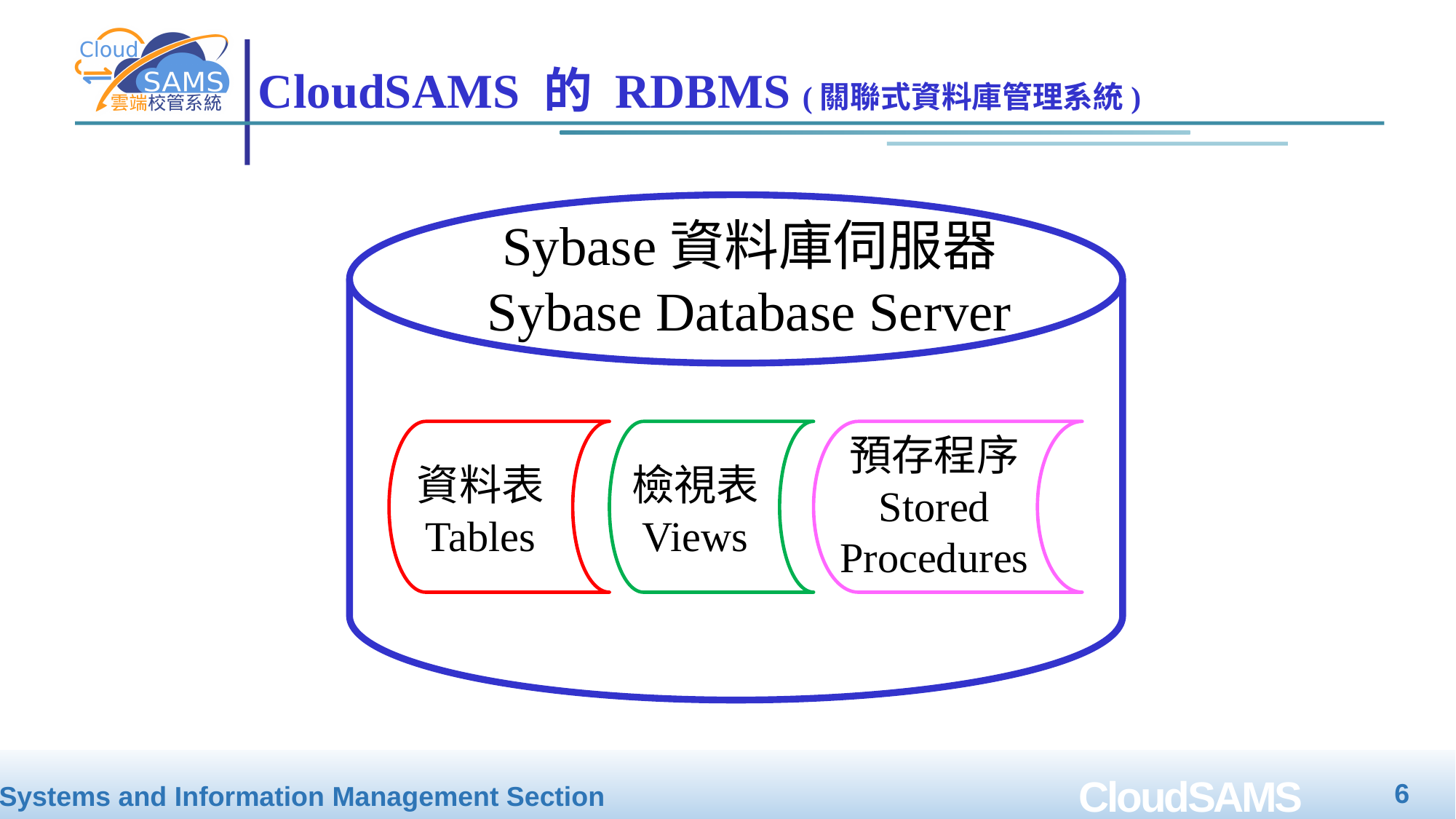

# CloudSAMS 的 RDBMS (關聯式資料庫管理系統)

Sybase資料庫伺服器
Sybase Database Server

預存程序
Stored Procedures
資料表
Tables
檢視表
Views
6